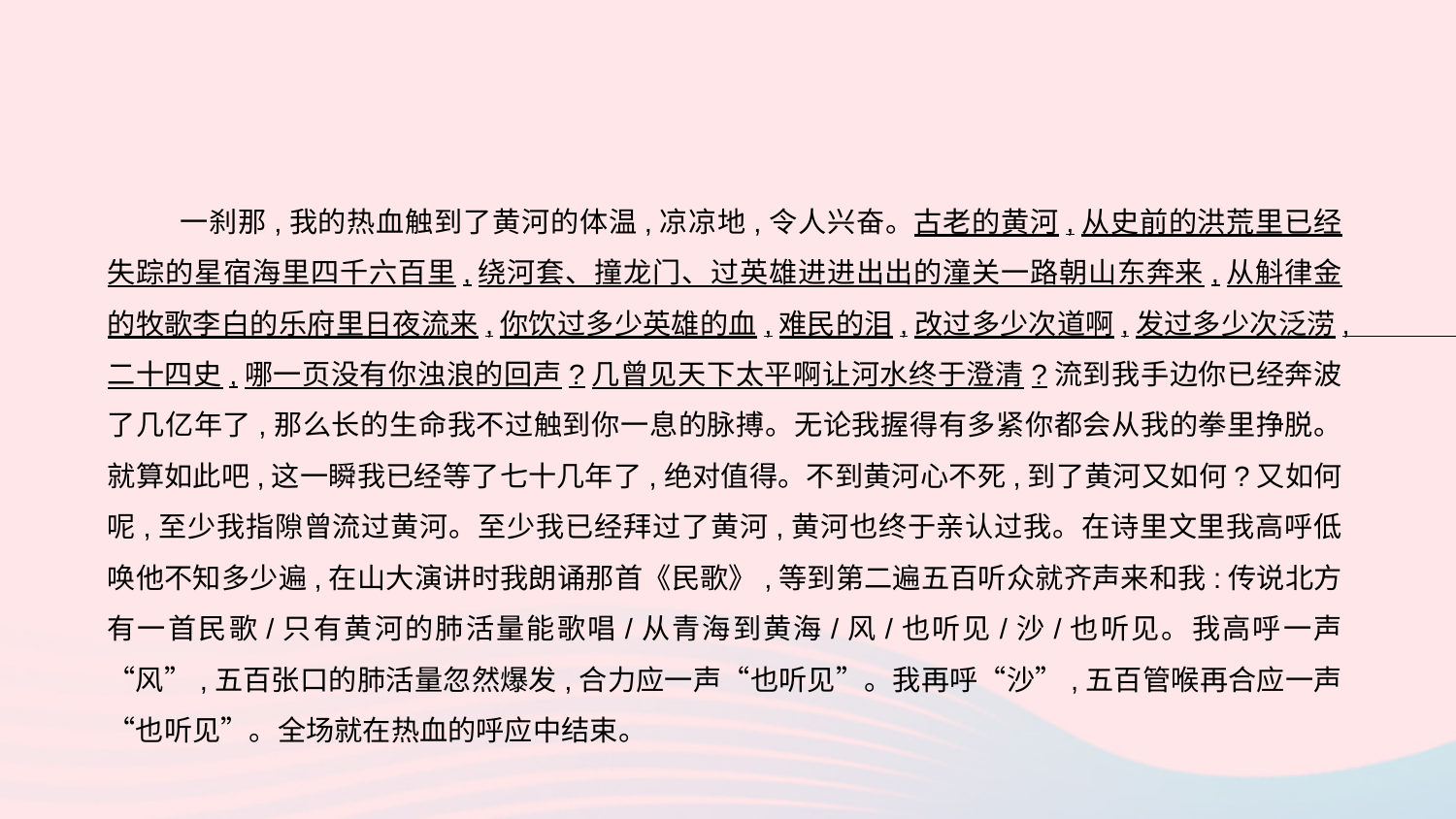

一刹那,我的热血触到了黄河的体温,凉凉地,令人兴奋。古老的黄河,从史前的洪荒里已经失踪的星宿海里四千六百里,绕河套、撞龙门、过英雄进进出出的潼关一路朝山东奔来,从斛律金的牧歌李白的乐府里日夜流来,你饮过多少英雄的血,难民的泪,改过多少次道啊,发过多少次泛涝,二十四史,哪一页没有你浊浪的回声?几曾见天下太平啊让河水终于澄清?流到我手边你已经奔波了几亿年了,那么长的生命我不过触到你一息的脉搏。无论我握得有多紧你都会从我的拳里挣脱。就算如此吧,这一瞬我已经等了七十几年了,绝对值得。不到黄河心不死,到了黄河又如何?又如何呢,至少我指隙曾流过黄河。至少我已经拜过了黄河,黄河也终于亲认过我。在诗里文里我高呼低唤他不知多少遍,在山大演讲时我朗诵那首《民歌》,等到第二遍五百听众就齐声来和我:传说北方有一首民歌/只有黄河的肺活量能歌唱/从青海到黄海/风/也听见/沙/也听见。我高呼一声“风”,五百张口的肺活量忽然爆发,合力应一声“也听见”。我再呼“沙”,五百管喉再合应一声“也听见”。全场就在热血的呼应中结束。